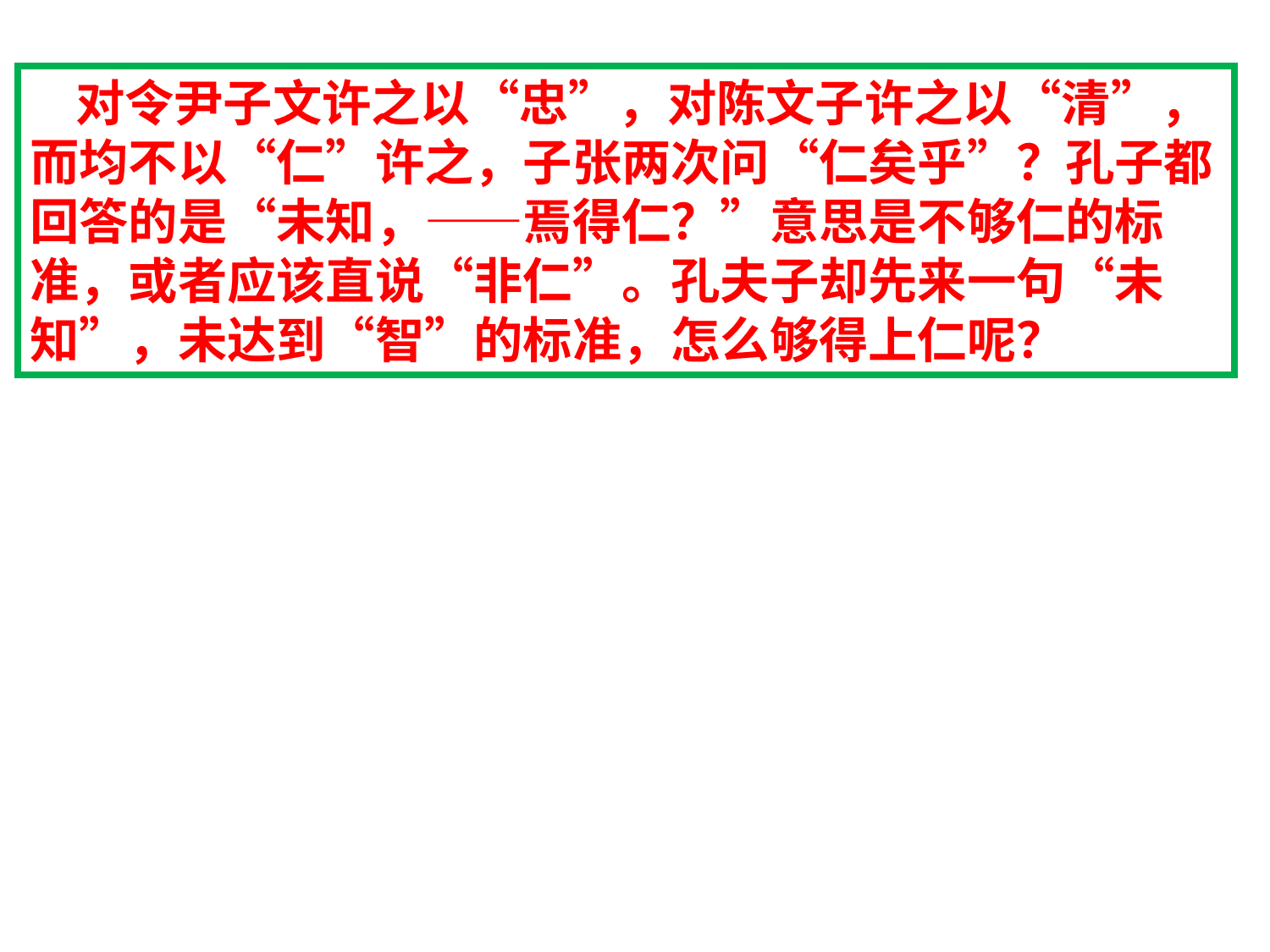

对令尹子文许之以“忠”，对陈文子许之以“清”，而均不以“仁”许之，子张两次问“仁矣乎”？孔子都回答的是“未知，——焉得仁？”意思是不够仁的标准，或者应该直说“非仁”。孔夫子却先来一句“未知”，未达到“智”的标准，怎么够得上仁呢？